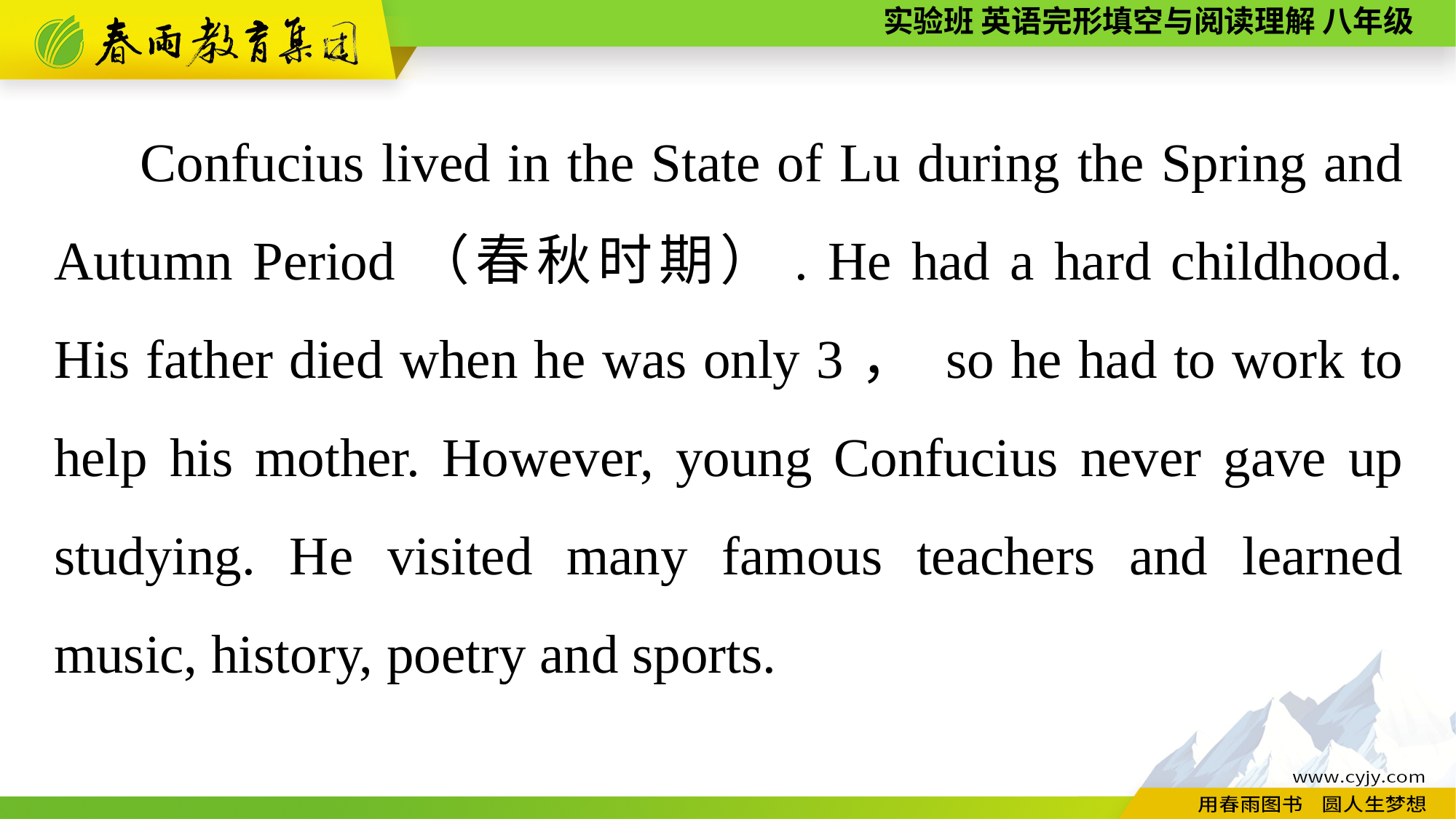

Confucius lived in the State of Lu during the Spring and Autumn Period（春秋时期）. He had a hard childhood. His father died when he was only 3， so he had to work to help his mother. However, young Confucius never gave up studying. He visited many famous teachers and learned music, history, poetry and sports.